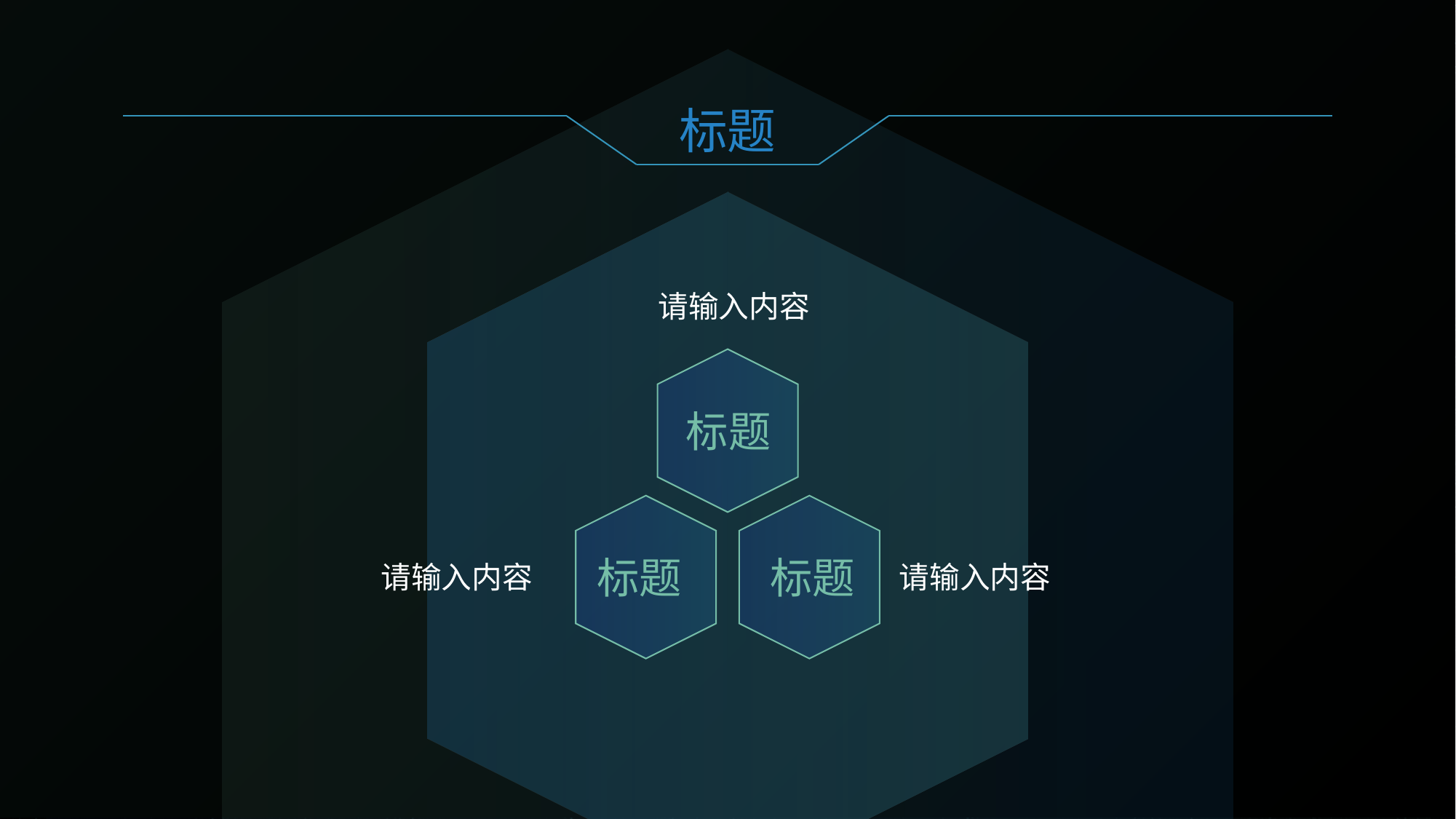

标题

请输入内容

标题

标题
标题
请输入内容
请输入内容